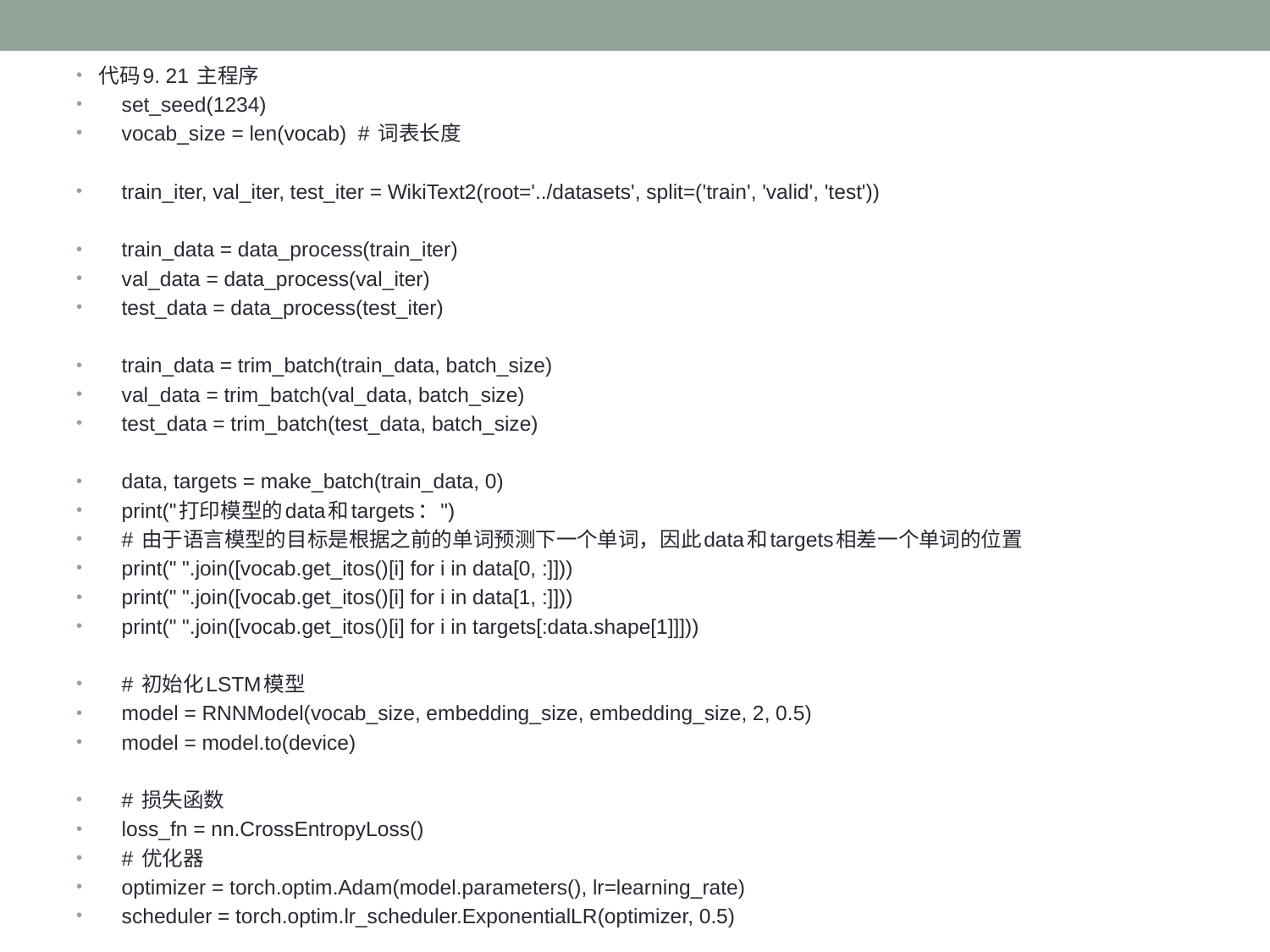

代码9. 21 主程序
    set_seed(1234)
    vocab_size = len(vocab)  # 词表长度

    train_iter, val_iter, test_iter = WikiText2(root='../datasets', split=('train', 'valid', 'test'))

    train_data = data_process(train_iter)
    val_data = data_process(val_iter)
    test_data = data_process(test_iter)

    train_data = trim_batch(train_data, batch_size)
    val_data = trim_batch(val_data, batch_size)
    test_data = trim_batch(test_data, batch_size)

    data, targets = make_batch(train_data, 0)
    print("打印模型的data和targets：")
    # 由于语言模型的目标是根据之前的单词预测下一个单词，因此data和targets相差一个单词的位置
    print(" ".join([vocab.get_itos()[i] for i in data[0, :]]))
    print(" ".join([vocab.get_itos()[i] for i in data[1, :]]))
    print(" ".join([vocab.get_itos()[i] for i in targets[:data.shape[1]]]))

    # 初始化LSTM模型
    model = RNNModel(vocab_size, embedding_size, embedding_size, 2, 0.5)
    model = model.to(device)

    # 损失函数
    loss_fn = nn.CrossEntropyLoss()
    # 优化器
    optimizer = torch.optim.Adam(model.parameters(), lr=learning_rate)
    scheduler = torch.optim.lr_scheduler.ExponentialLR(optimizer, 0.5)